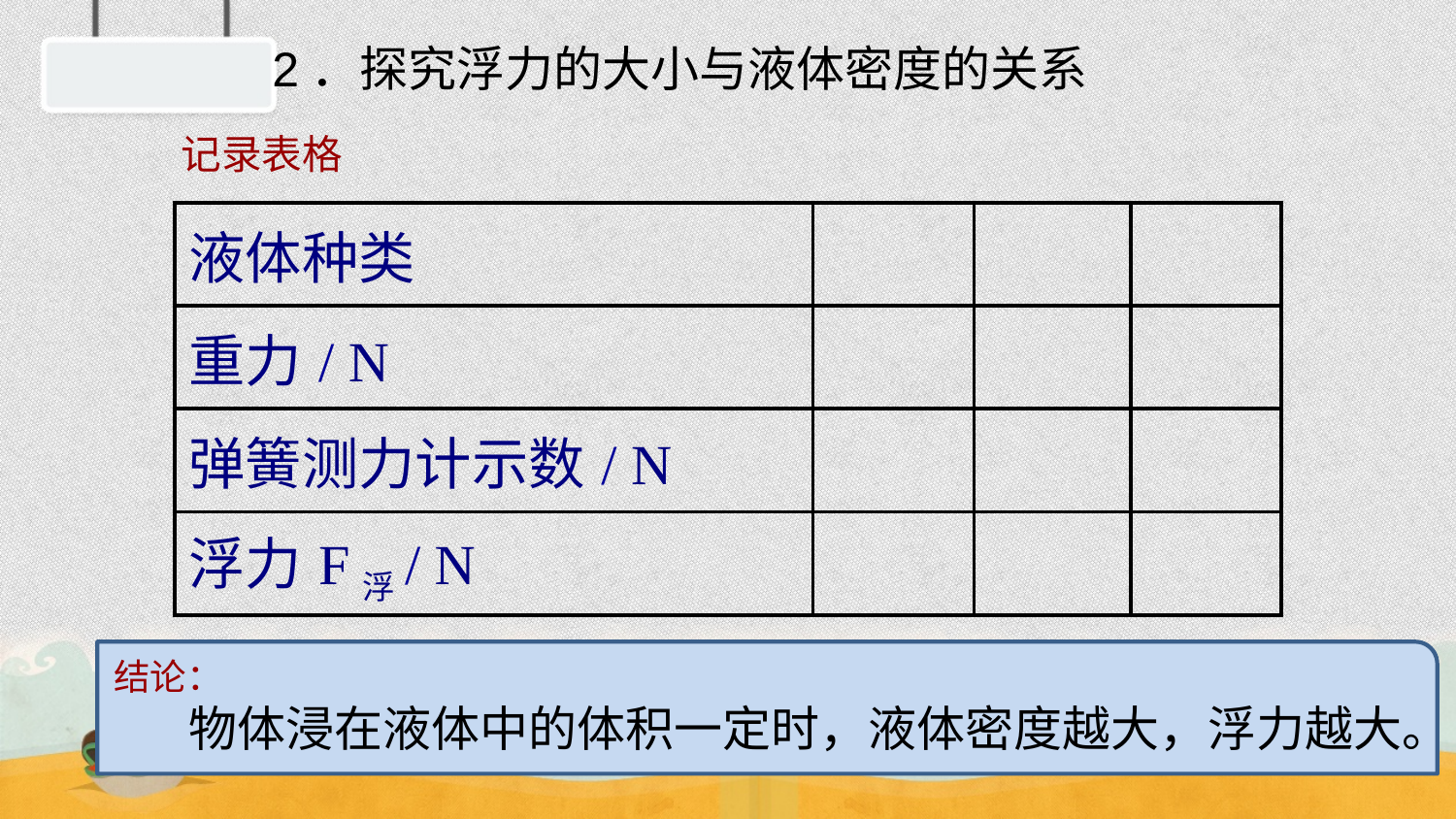

2．探究浮力的大小与液体密度的关系
记录表格
| 液体种类 |  |  |  |
| --- | --- | --- | --- |
| 重力/ N |  |  |  |
| 弹簧测力计示数/ N |  |  |  |
| 浮力F浮/ N |  |  |  |

结论：
        物体浸在液体中的体积一定时，液体密度越大，浮力越大。